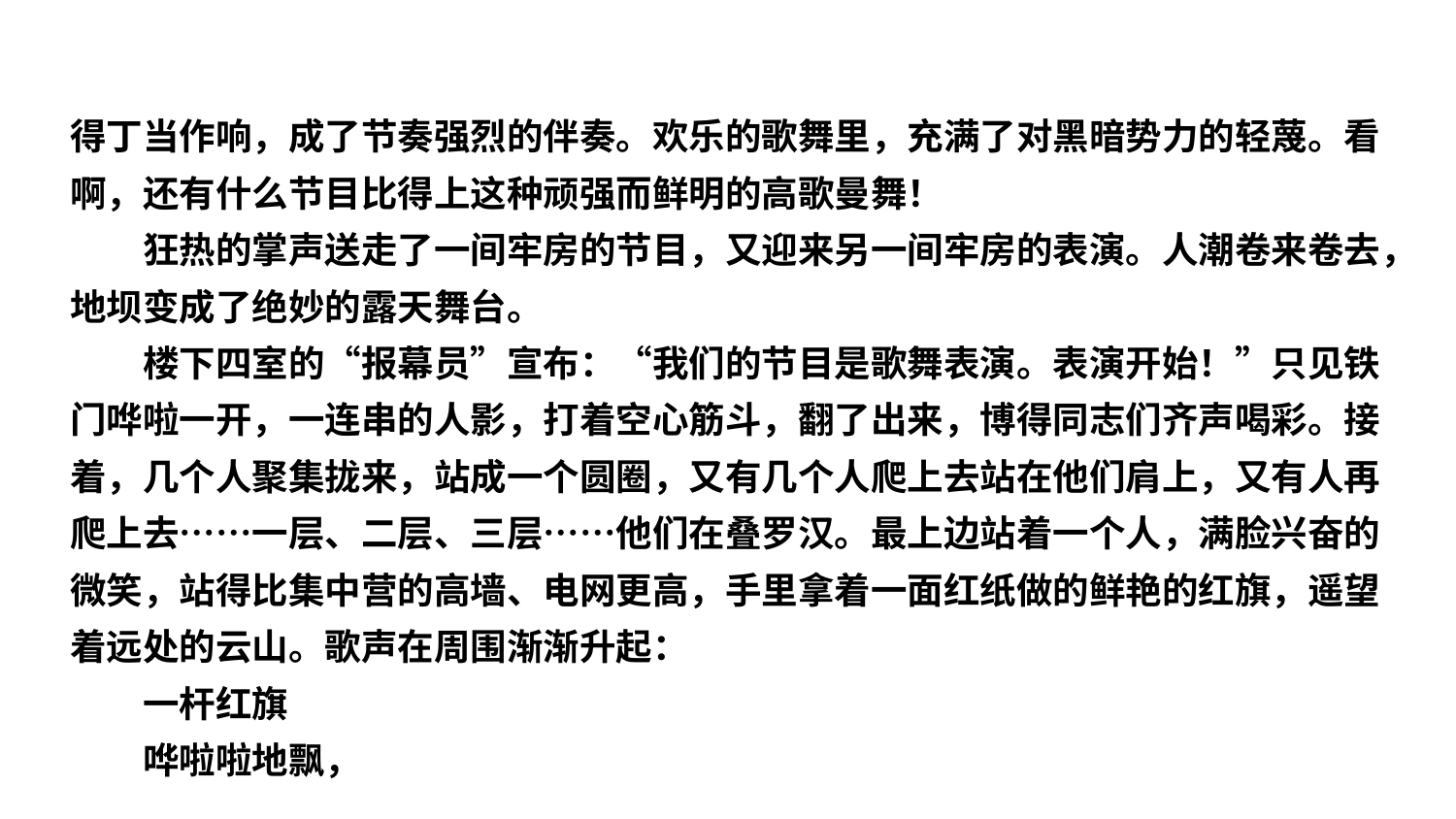

得丁当作响，成了节奏强烈的伴奏。欢乐的歌舞里，充满了对黑暗势力的轻蔑。看啊，还有什么节目比得上这种顽强而鲜明的高歌曼舞！
狂热的掌声送走了一间牢房的节目，又迎来另一间牢房的表演。人潮卷来卷去，地坝变成了绝妙的露天舞台。
楼下四室的“报幕员”宣布：“我们的节目是歌舞表演。表演开始！”只见铁门哗啦一开，一连串的人影，打着空心筋斗，翻了出来，博得同志们齐声喝彩。接着，几个人聚集拢来，站成一个圆圈，又有几个人爬上去站在他们肩上，又有人再爬上去……一层、二层、三层……他们在叠罗汉。最上边站着一个人，满脸兴奋的微笑，站得比集中营的高墙、电网更高，手里拿着一面红纸做的鲜艳的红旗，遥望着远处的云山。歌声在周围渐渐升起：
一杆红旗
哗啦啦地飘，